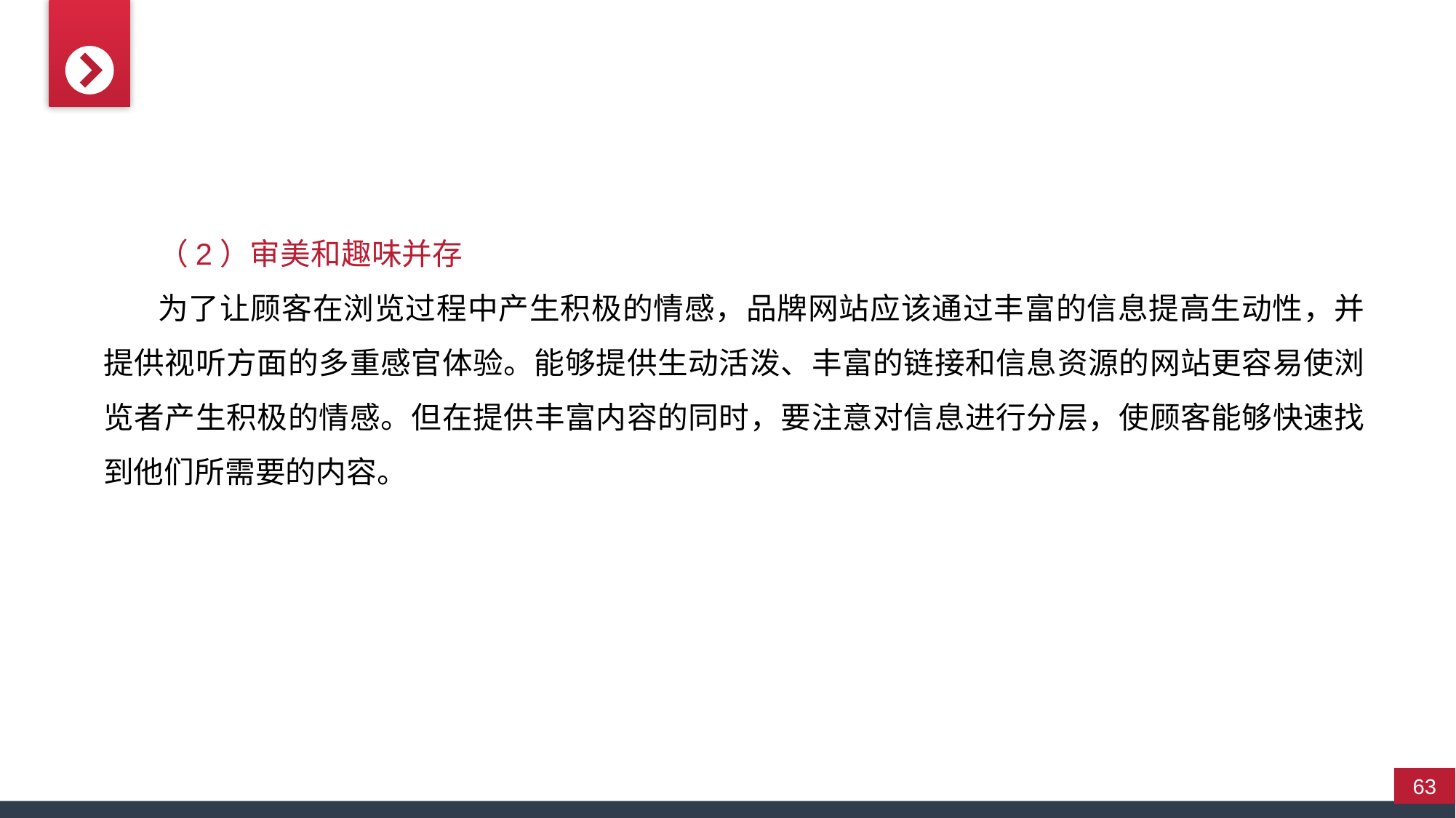

（2）审美和趣味并存
为了让顾客在浏览过程中产生积极的情感，品牌网站应该通过丰富的信息提高生动性，并提供视听方面的多重感官体验。能够提供生动活泼、丰富的链接和信息资源的网站更容易使浏览者产生积极的情感。但在提供丰富内容的同时，要注意对信息进行分层，使顾客能够快速找到他们所需要的内容。